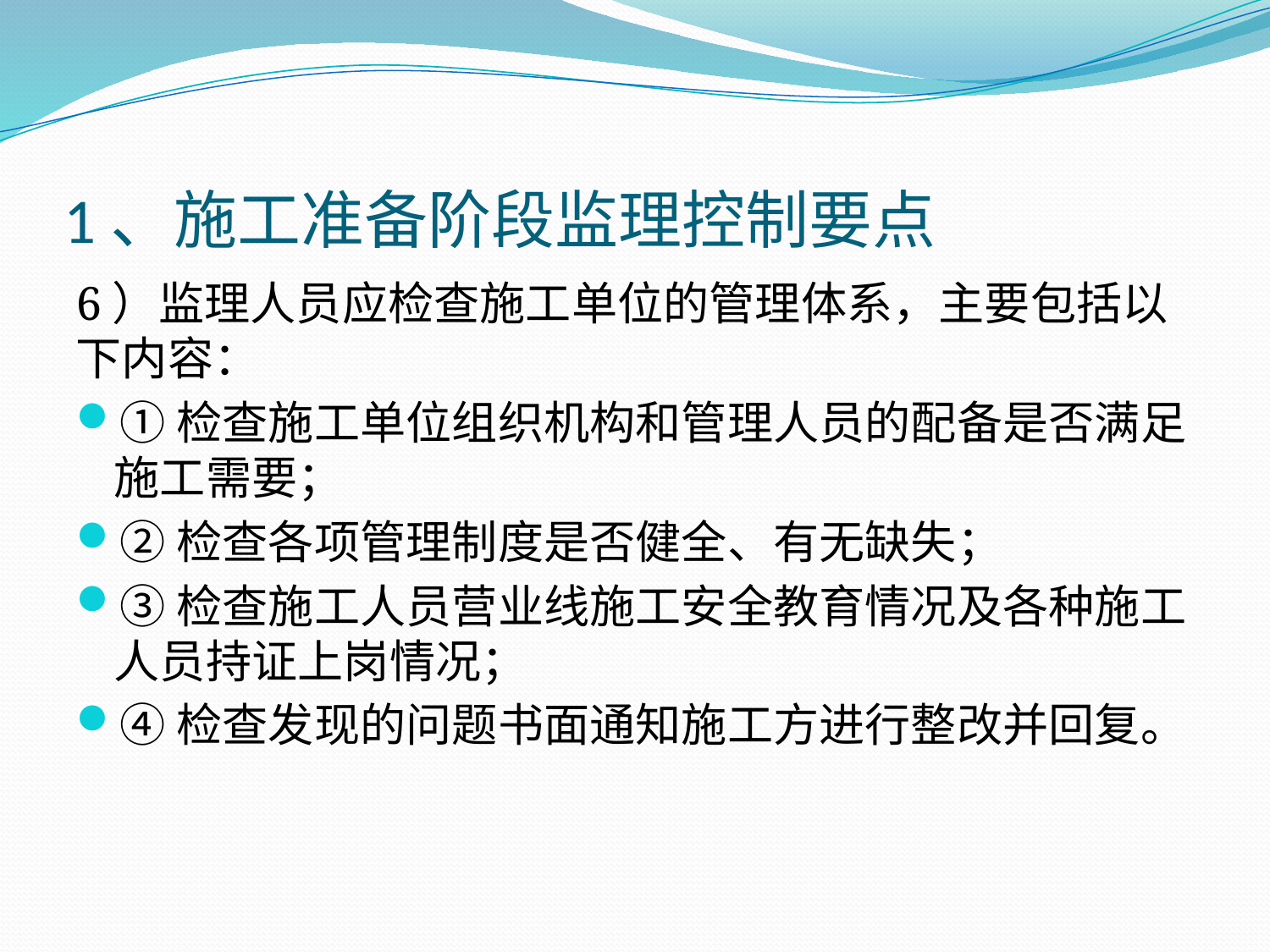

# 1、施工准备阶段监理控制要点
6）监理人员应检查施工单位的管理体系，主要包括以下内容：
①检查施工单位组织机构和管理人员的配备是否满足施工需要；
②检查各项管理制度是否健全、有无缺失；
③检查施工人员营业线施工安全教育情况及各种施工人员持证上岗情况；
④检查发现的问题书面通知施工方进行整改并回复。